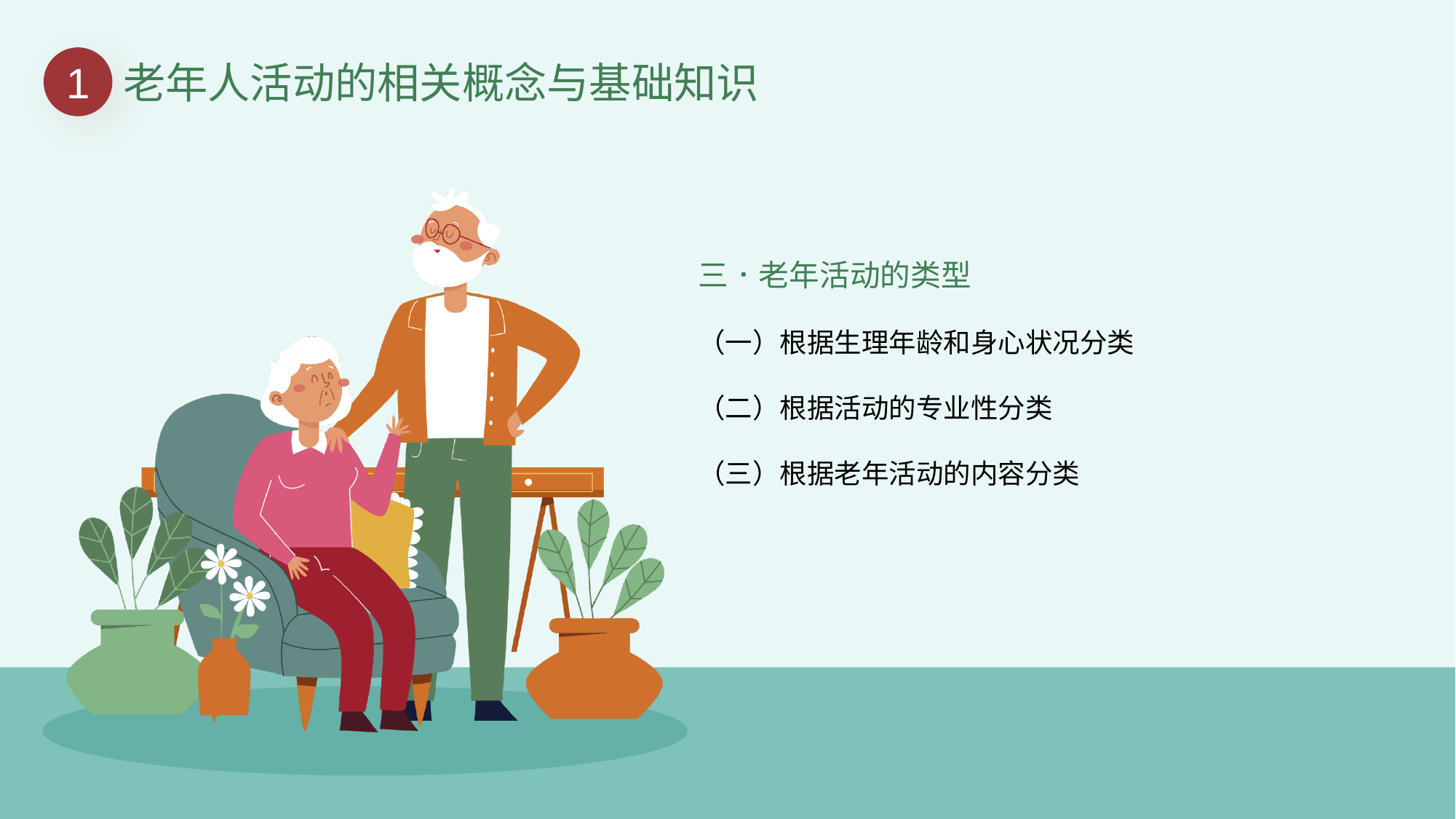

1
老年人活动的相关概念与基础知识

三．老年活动的类型
（一）根据生理年龄和身心状况分类
（二）根据活动的专业性分类
（三）根据老年活动的内容分类